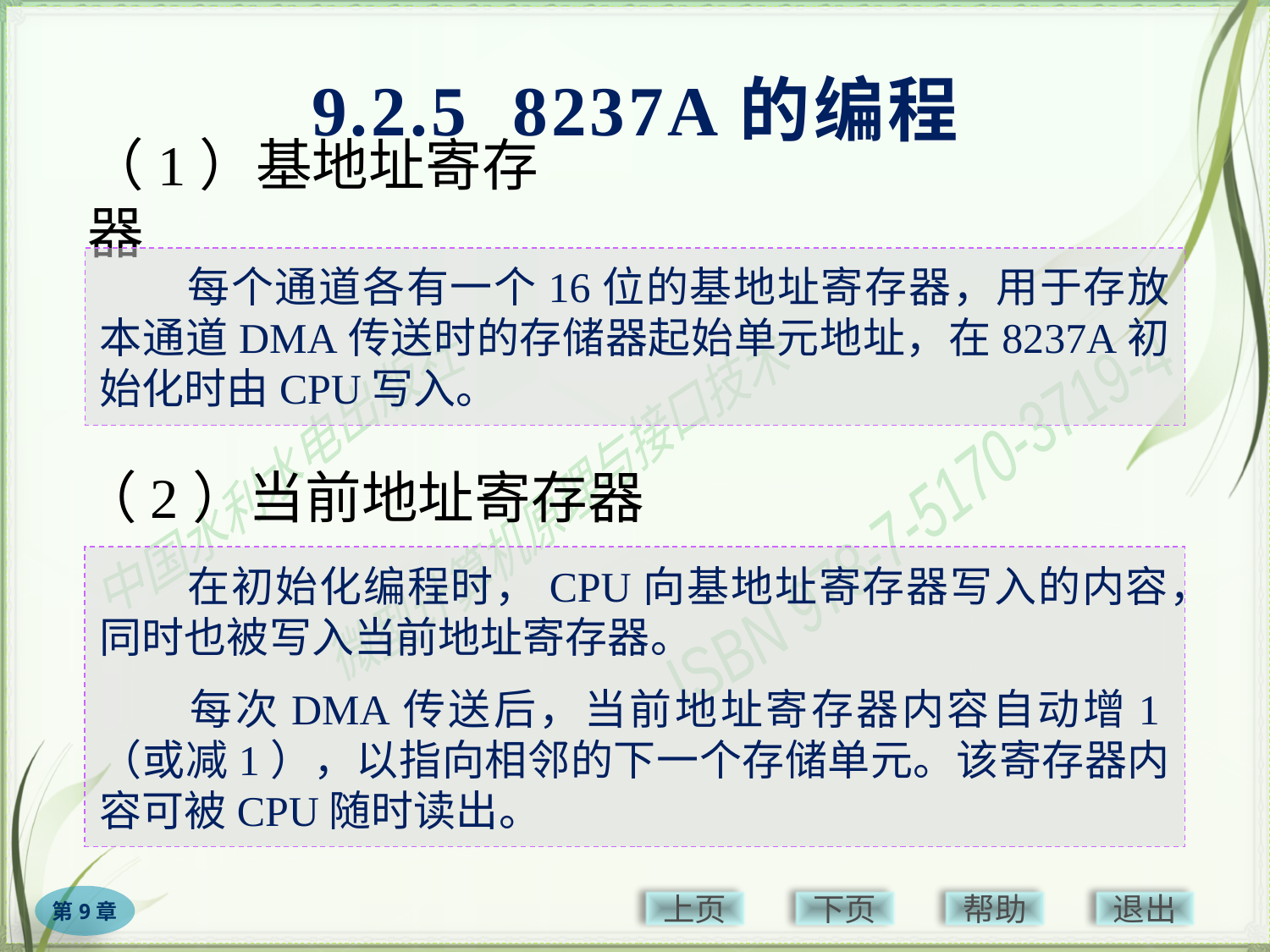

9.2.5  8237A的编程
# （1）基地址寄存器
　　每个通道各有一个16位的基地址寄存器，用于存放本通道DMA传送时的存储器起始单元地址，在8237A初始化时由CPU写入。
（2）当前地址寄存器
　　在初始化编程时，CPU向基地址寄存器写入的内容，同时也被写入当前地址寄存器。
　　每次DMA传送后，当前地址寄存器内容自动增1（或减1），以指向相邻的下一个存储单元。该寄存器内容可被CPU随时读出。